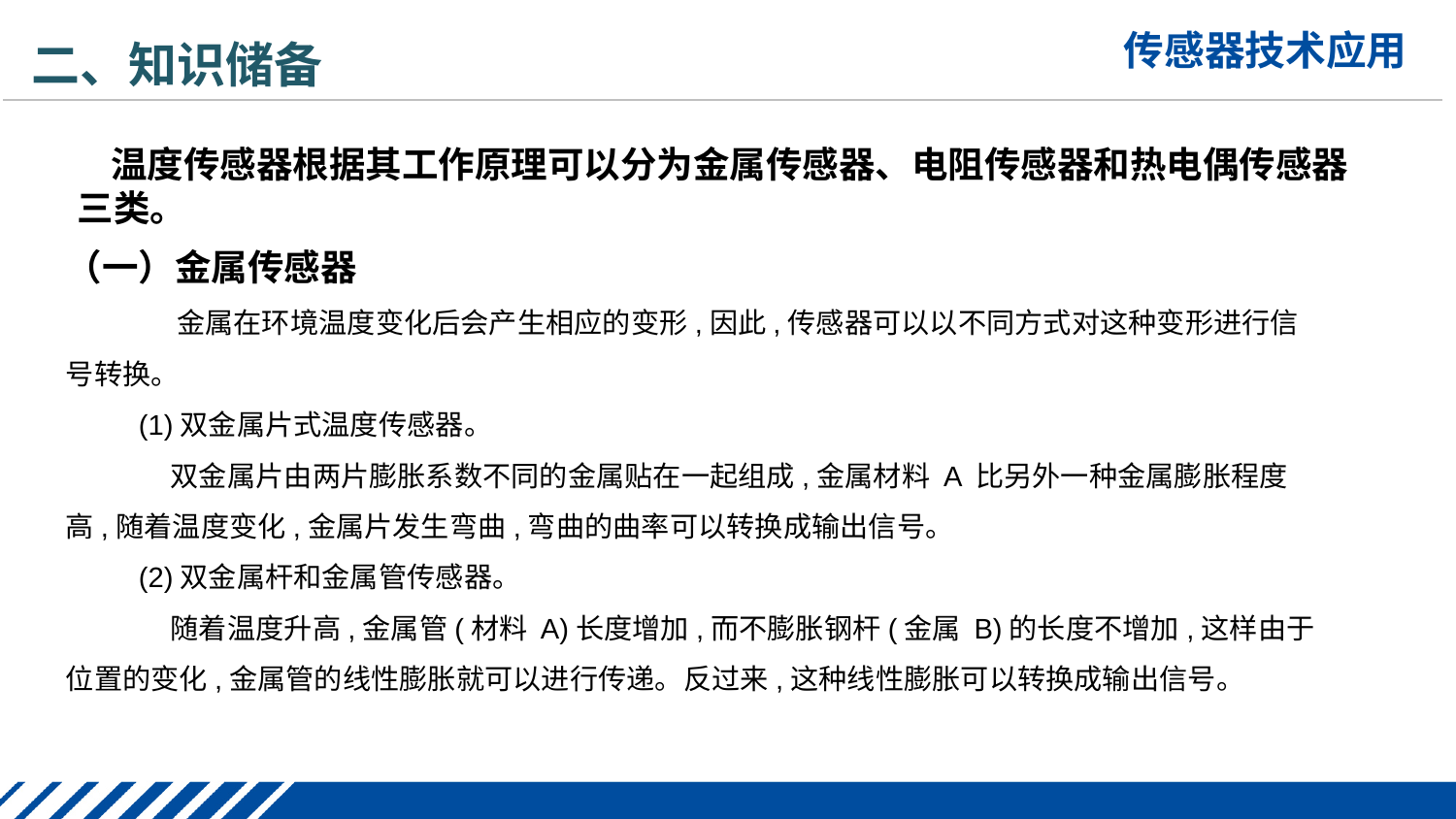

二、知识储备
   温度传感器根据其工作原理可以分为金属传感器、电阻传感器和热电偶传感器三类。

（一）金属传感器
     金属在环境温度变化后会产生相应的变形,因此,传感器可以以不同方式对这种变形进行信号转换。
(1)双金属片式温度传感器。
    双金属片由两片膨胀系数不同的金属贴在一起组成,金属材料 A 比另外一种金属膨胀程度高,随着温度变化,金属片发生弯曲,弯曲的曲率可以转换成输出信号。
(2)双金属杆和金属管传感器。
    随着温度升高,金属管(材料 A)长度增加,而不膨胀钢杆(金属 B)的长度不增加,这样由于位置的变化,金属管的线性膨胀就可以进行传递。反过来,这种线性膨胀可以转换成输出信号。